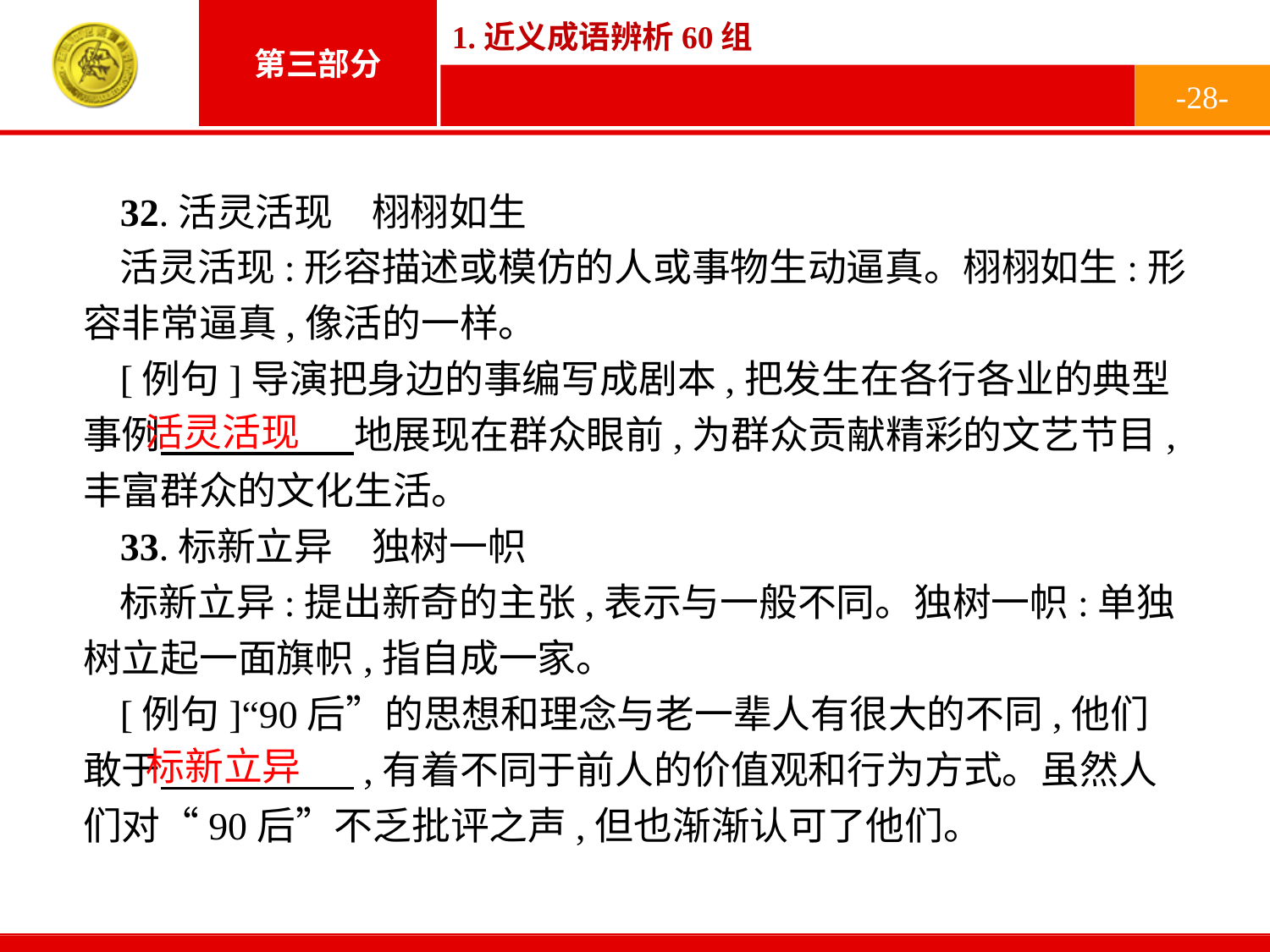

-28-
32.活灵活现　栩栩如生
活灵活现:形容描述或模仿的人或事物生动逼真。栩栩如生:形容非常逼真,像活的一样。
[例句]导演把身边的事编写成剧本,把发生在各行各业的典型事例　　　　　地展现在群众眼前,为群众贡献精彩的文艺节目,丰富群众的文化生活。
33.标新立异　独树一帜
标新立异:提出新奇的主张,表示与一般不同。独树一帜:单独树立起一面旗帜,指自成一家。
[例句]“90后”的思想和理念与老一辈人有很大的不同,他们敢于　　　　　,有着不同于前人的价值观和行为方式。虽然人们对“90后”不乏批评之声,但也渐渐认可了他们。
活灵活现
标新立异